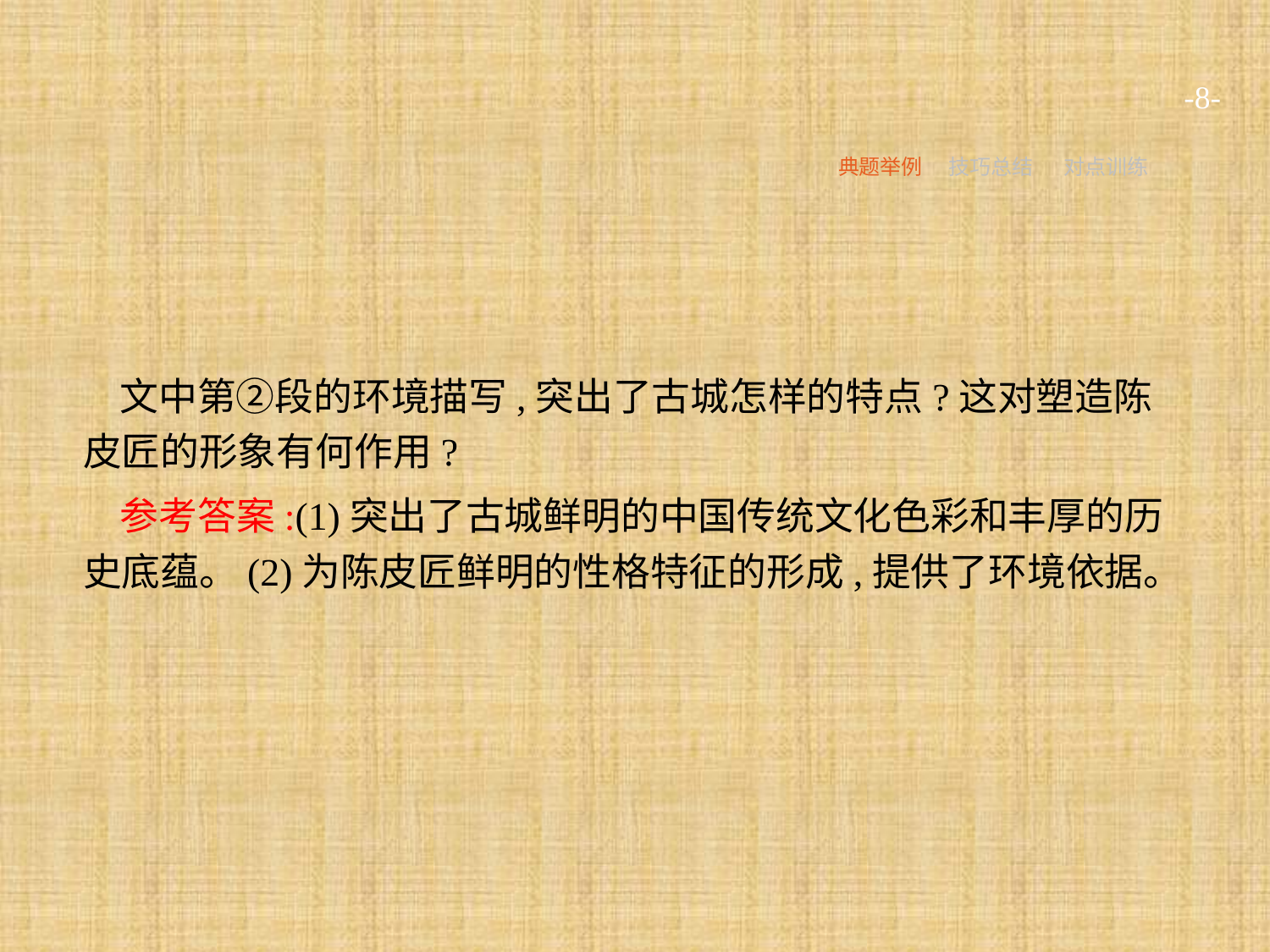

-8-
典题举例
技巧总结
对点训练
文中第②段的环境描写,突出了古城怎样的特点?这对塑造陈皮匠的形象有何作用?
参考答案:(1)突出了古城鲜明的中国传统文化色彩和丰厚的历史底蕴。(2)为陈皮匠鲜明的性格特征的形成,提供了环境依据。